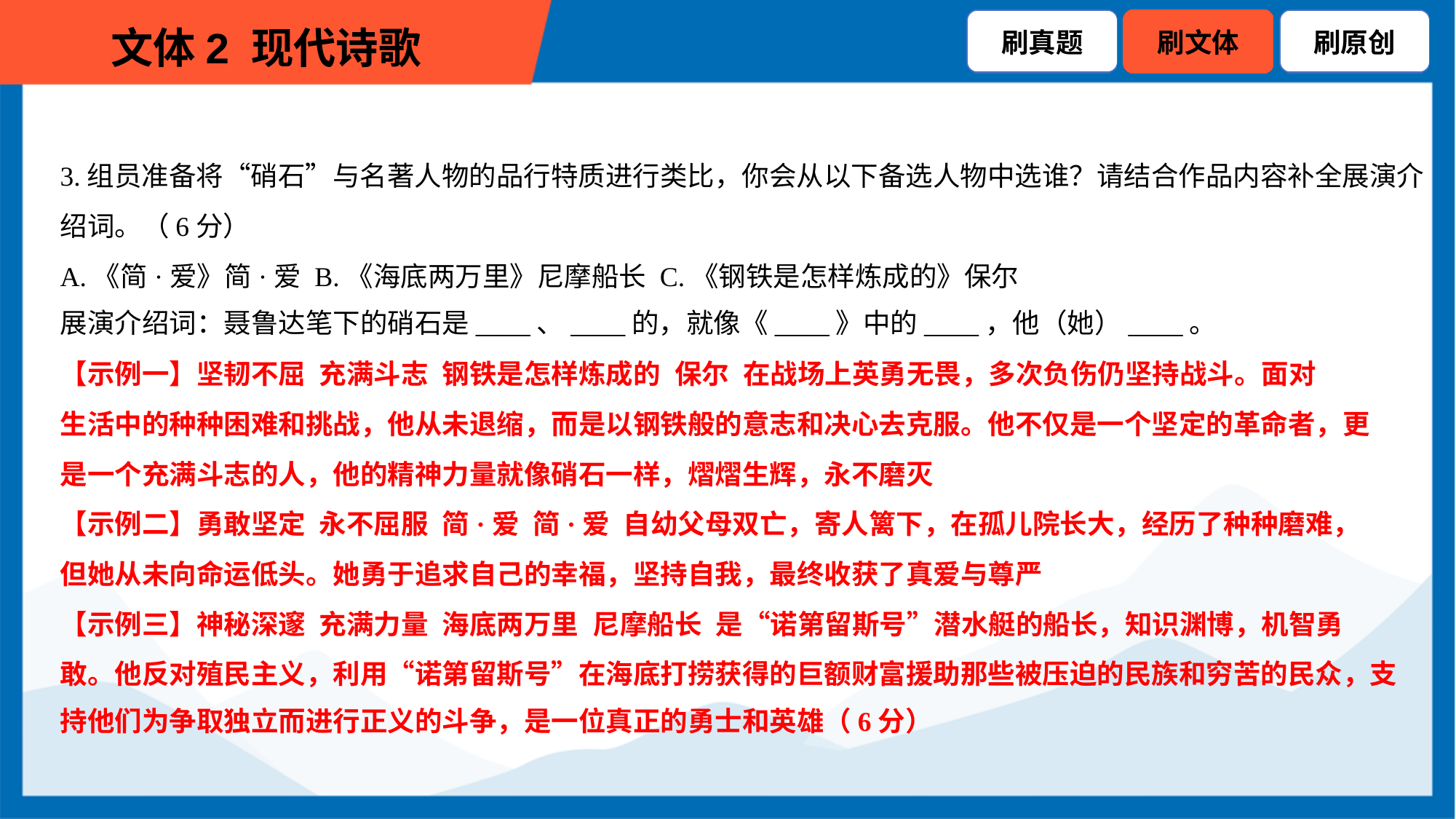

3.组员准备将“硝石”与名著人物的品行特质进行类比，你会从以下备选人物中选谁？请结合作品内容补全展演介
绍词。（6分）
A.《简·爱》简·爱 B.《海底两万里》尼摩船长 C.《钢铁是怎样炼成的》保尔
展演介绍词：聂鲁达笔下的硝石是____、____的，就像《____》中的____，他（她）____。
【示例一】坚韧不屈  充满斗志  钢铁是怎样炼成的  保尔  在战场上英勇无畏，多次负伤仍坚持战斗。面对
生活中的种种困难和挑战，他从未退缩，而是以钢铁般的意志和决心去克服。他不仅是一个坚定的革命者，更
是一个充满斗志的人，他的精神力量就像硝石一样，熠熠生辉，永不磨灭
【示例二】勇敢坚定  永不屈服  简·爱  简·爱  自幼父母双亡，寄人篱下，在孤儿院长大，经历了种种磨难，
但她从未向命运低头。她勇于追求自己的幸福，坚持自我，最终收获了真爱与尊严
【示例三】神秘深邃  充满力量  海底两万里  尼摩船长  是“诺第留斯号”潜水艇的船长，知识渊博，机智勇
敢。他反对殖民主义，利用“诺第留斯号”在海底打捞获得的巨额财富援助那些被压迫的民族和穷苦的民众，支
持他们为争取独立而进行正义的斗争，是一位真正的勇士和英雄（6分）